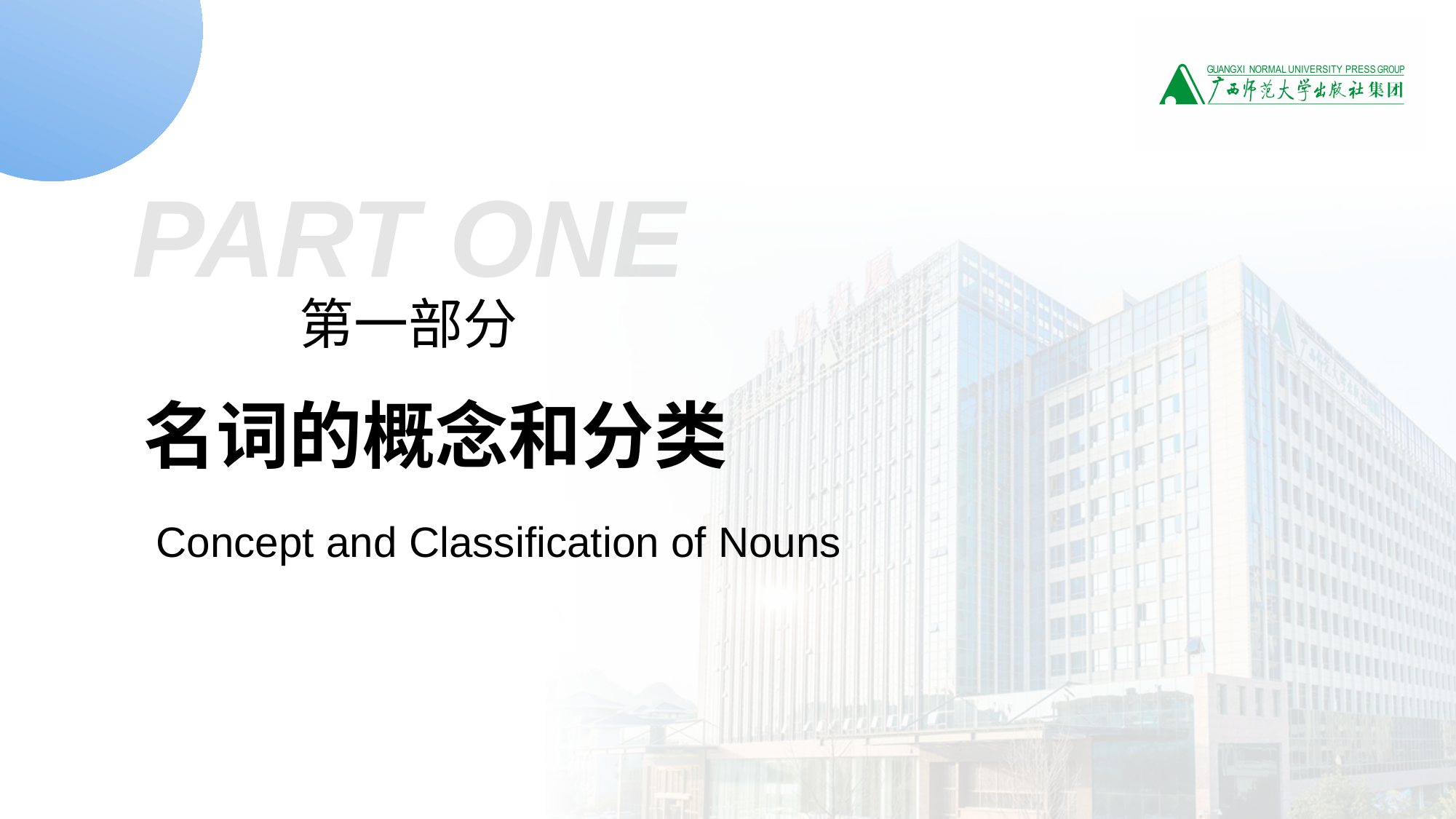

PART ONE
第一部分
名词的概念和分类
Concept and Classification of Nouns